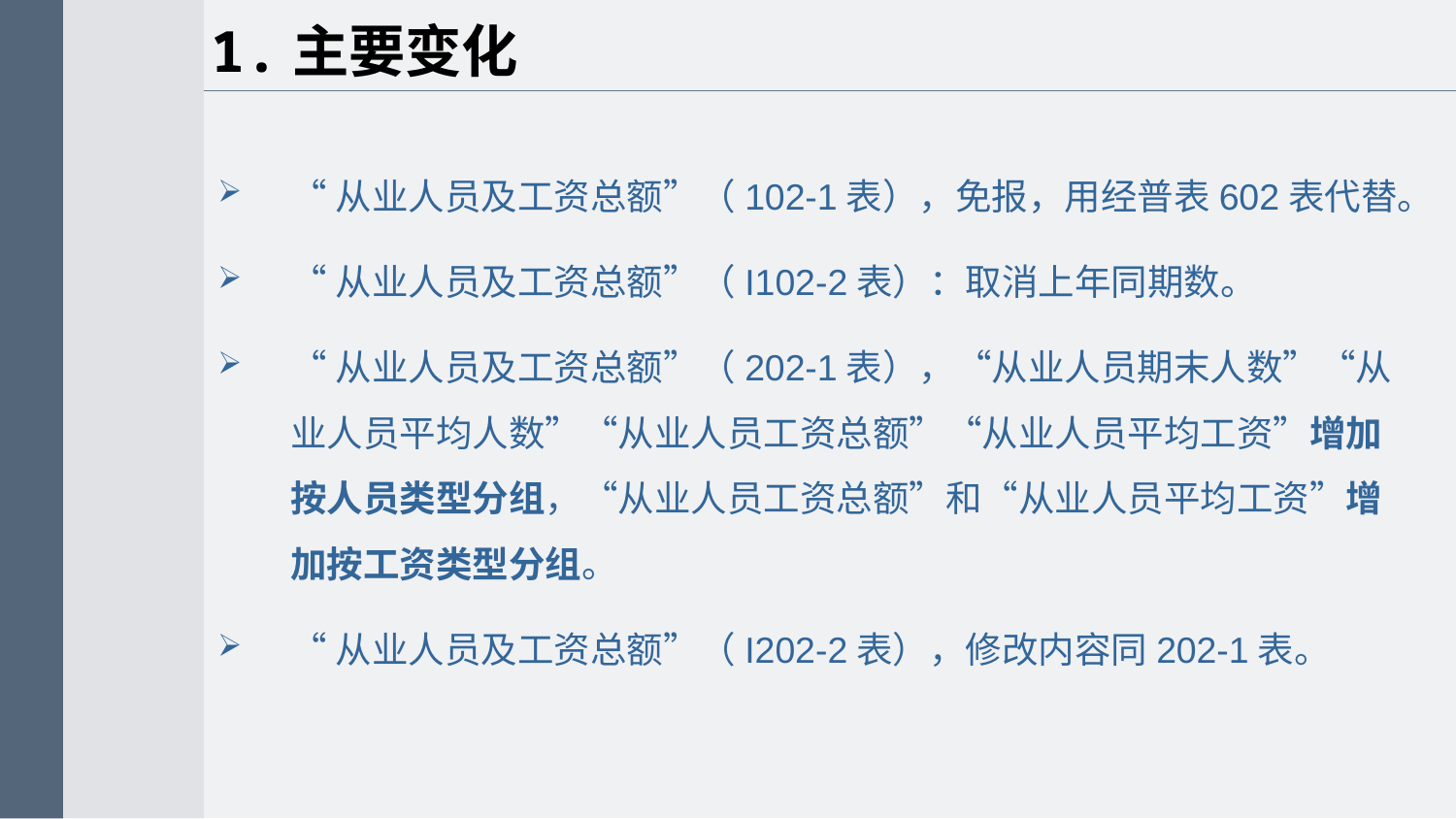

1.主要变化

“从业人员及工资总额”（102-1表），免报，用经普表602表代替。
“从业人员及工资总额”（I102-2表）：取消上年同期数。
“从业人员及工资总额”（202-1表），“从业人员期末人数”“从业人员平均人数”“从业人员工资总额”“从业人员平均工资”增加按人员类型分组，“从业人员工资总额”和“从业人员平均工资”增加按工资类型分组。
“从业人员及工资总额”（I202-2表），修改内容同202-1表。